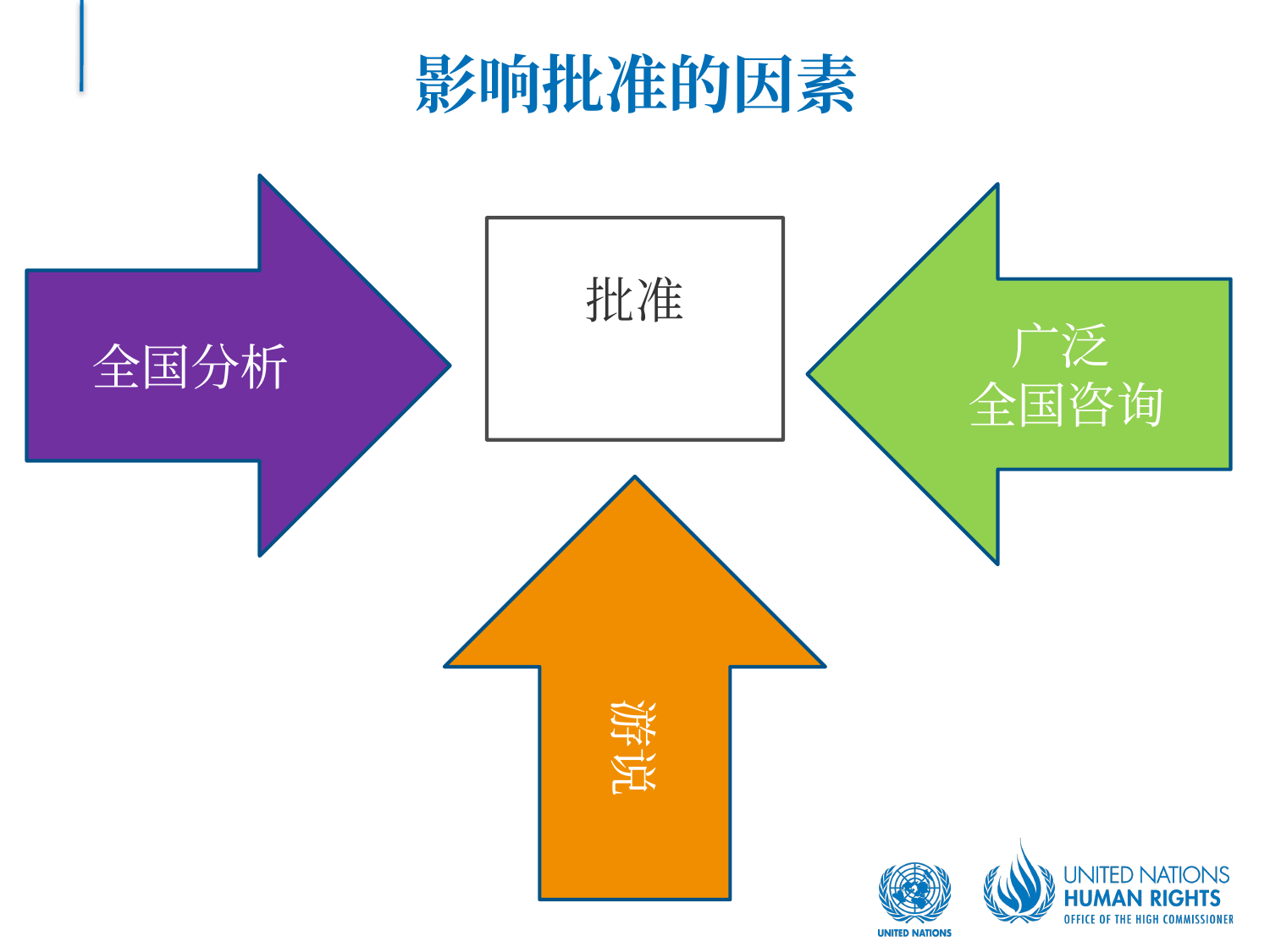

# 影响批准的因素
全国分析

广泛
全国咨询
批准

 游说